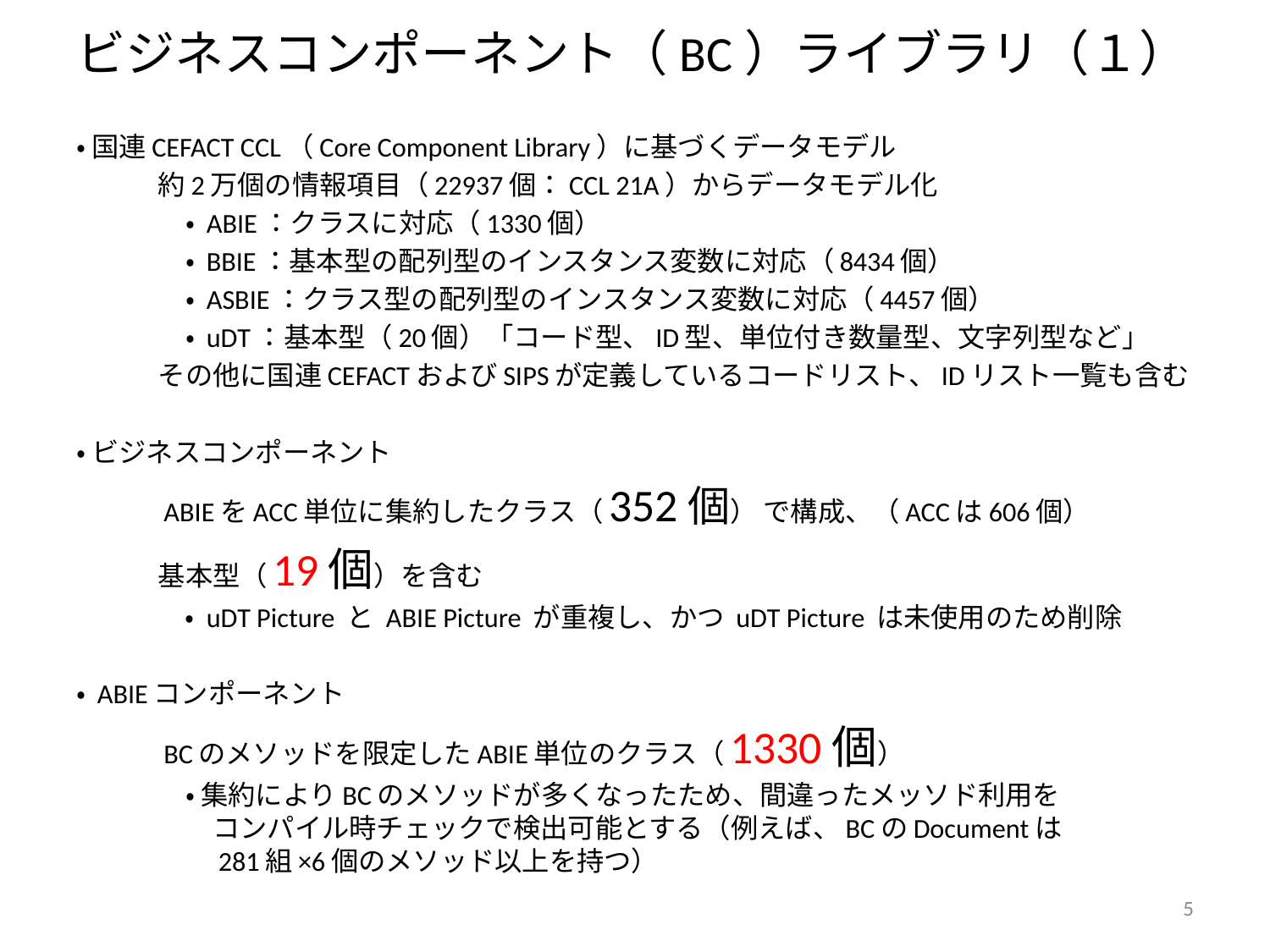

# ビジネスコンポーネント（BC）ライブラリ（１）
・ 国連CEFACT CCL（Core Component Library）に基づくデータモデル
　　　約2万個の情報項目（22937個：CCL 21A）からデータモデル化
　　　　・ ABIE：クラスに対応（1330個）
　　　　・ BBIE：基本型の配列型のインスタンス変数に対応（8434個）
　　　　・ ASBIE：クラス型の配列型のインスタンス変数に対応（4457個）
　　　　・ uDT：基本型（20個）「コード型、ID型、単位付き数量型、文字列型など」
　　　その他に国連CEFACTおよびSIPSが定義しているコードリスト、IDリスト一覧も含む

・ ビジネスコンポーネント
　　　ABIEをACC単位に集約したクラス（352個） で構成、（ACCは606個）
　　　基本型（19個）を含む
	・ uDT Picture と ABIE Picture が重複し、かつ uDT Picture は未使用のため削除

・ ABIEコンポーネント
　　　BCのメソッドを限定したABIE単位のクラス（1330個）
　　　　・ 集約によりBCのメソッドが多くなったため、間違ったメッソド利用を
　　　　　コンパイル時チェックで検出可能とする（例えば、BCのDocumentは
　　　　　281組×6個のメソッド以上を持つ）
5